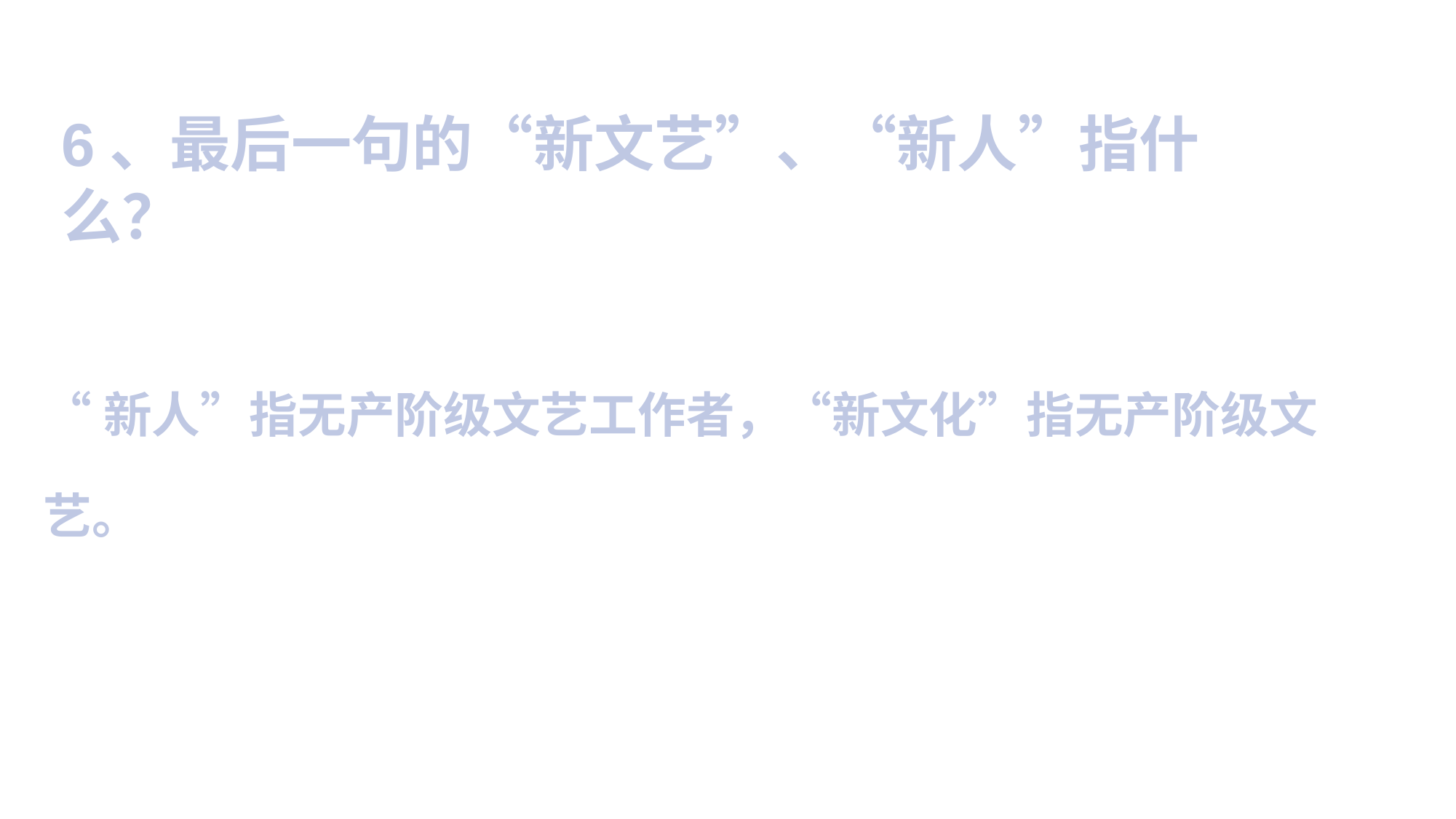

6、最后一句的“新文艺”、“新人”指什么？
“新人”指无产阶级文艺工作者，“新文化”指无产阶级文艺。